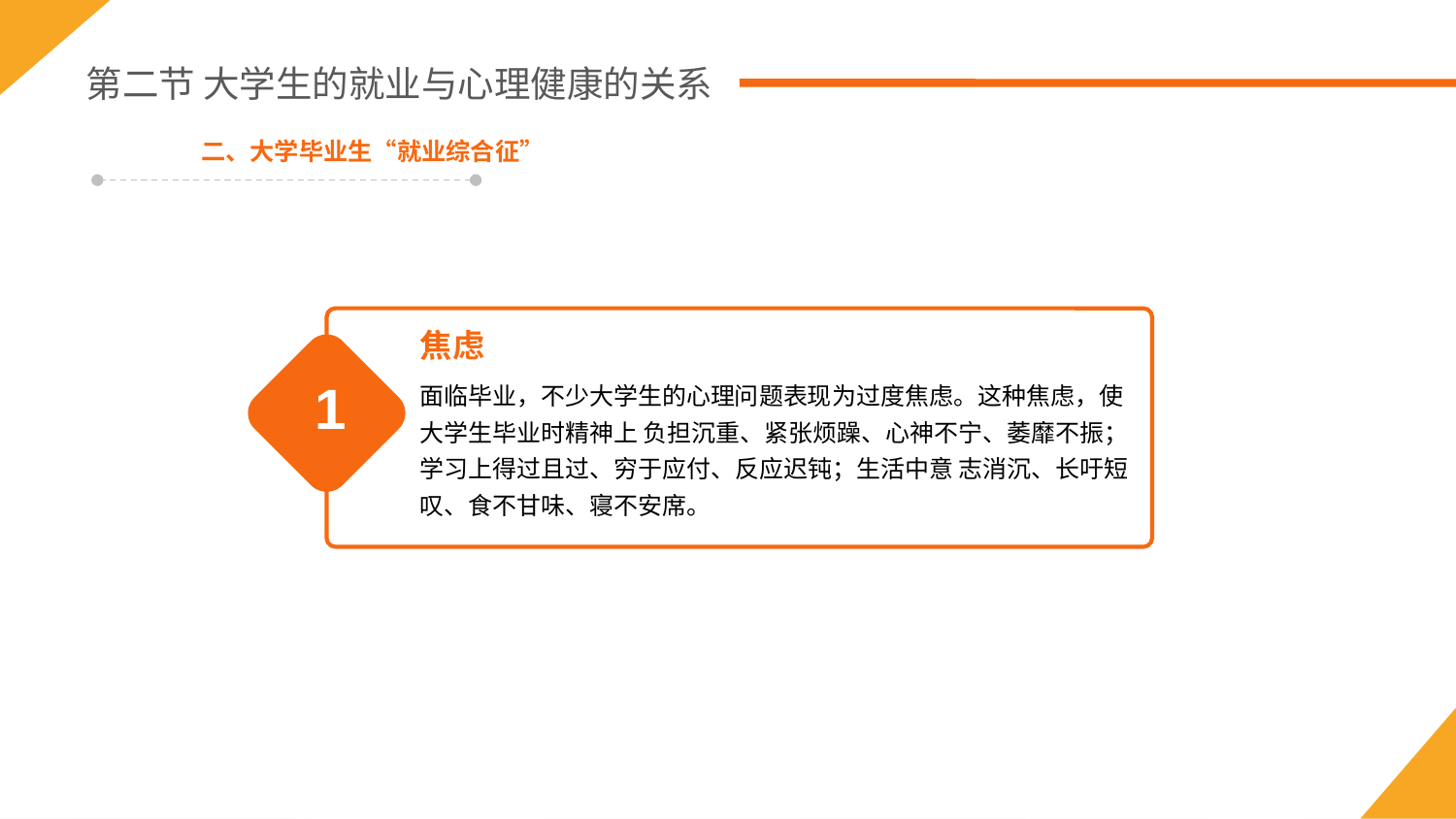

第二节 大学生的就业与心理健康的关系
二、大学毕业生“就业综合征”

焦虑
面临毕业，不少大学生的心理问题表现为过度焦虑。这种焦虑，使大学生毕业时精神上 负担沉重、紧张烦躁、心神不宁、萎靡不振；学习上得过且过、穷于应付、反应迟钝；生活中意 志消沉、长吁短叹、食不甘味、寝不安席。

1